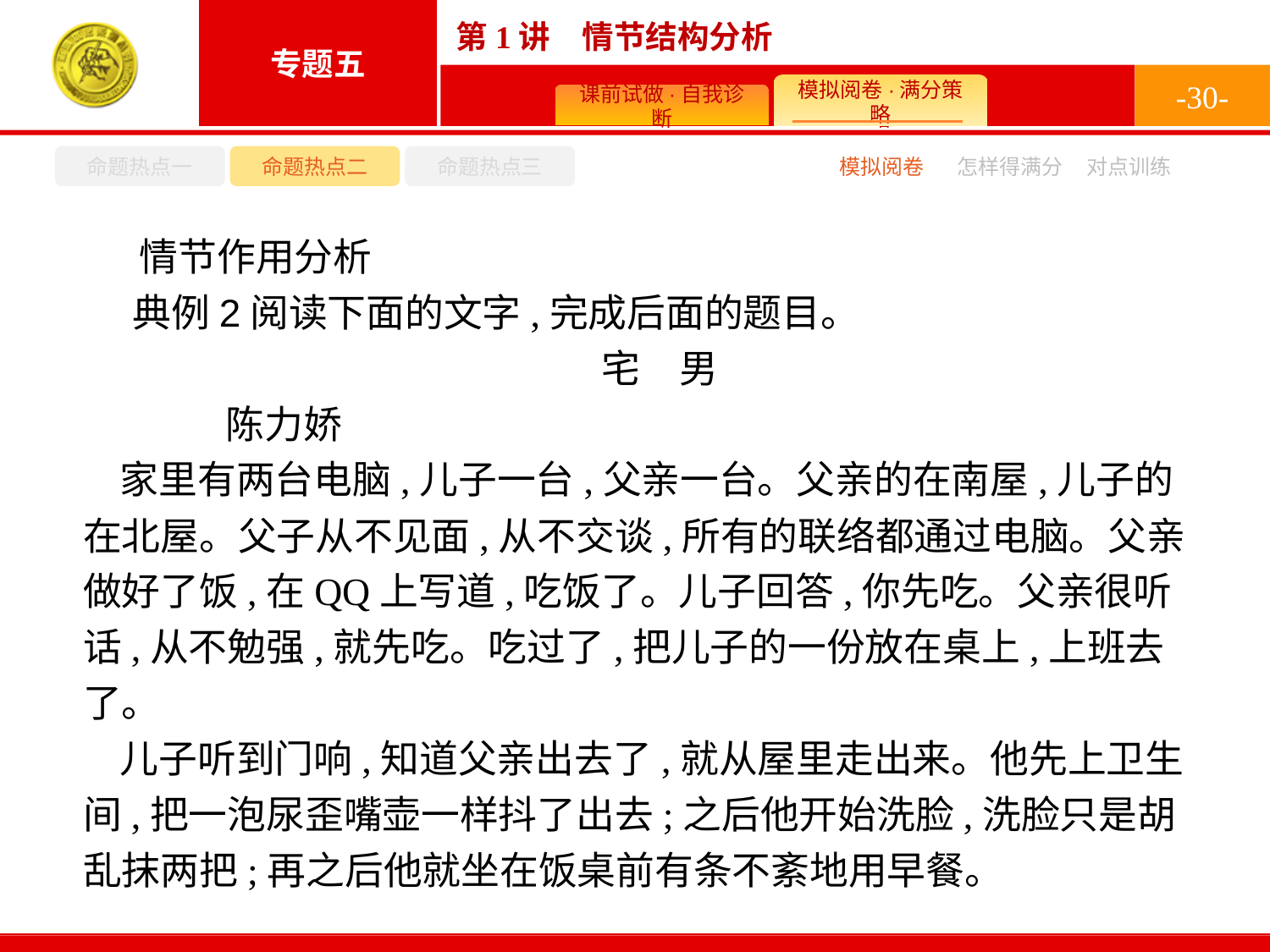

-30-
命题热点一
命题热点二
命题热点三
怎样得满分
模拟阅卷
对点训练
情节作用分析
典例2阅读下面的文字,完成后面的题目。
宅　男
	陈力娇
家里有两台电脑,儿子一台,父亲一台。父亲的在南屋,儿子的在北屋。父子从不见面,从不交谈,所有的联络都通过电脑。父亲做好了饭,在QQ上写道,吃饭了。儿子回答,你先吃。父亲很听话,从不勉强,就先吃。吃过了,把儿子的一份放在桌上,上班去了。
儿子听到门响,知道父亲出去了,就从屋里走出来。他先上卫生间,把一泡尿歪嘴壶一样抖了出去;之后他开始洗脸,洗脸只是胡乱抹两把;再之后他就坐在饭桌前有条不紊地用早餐。